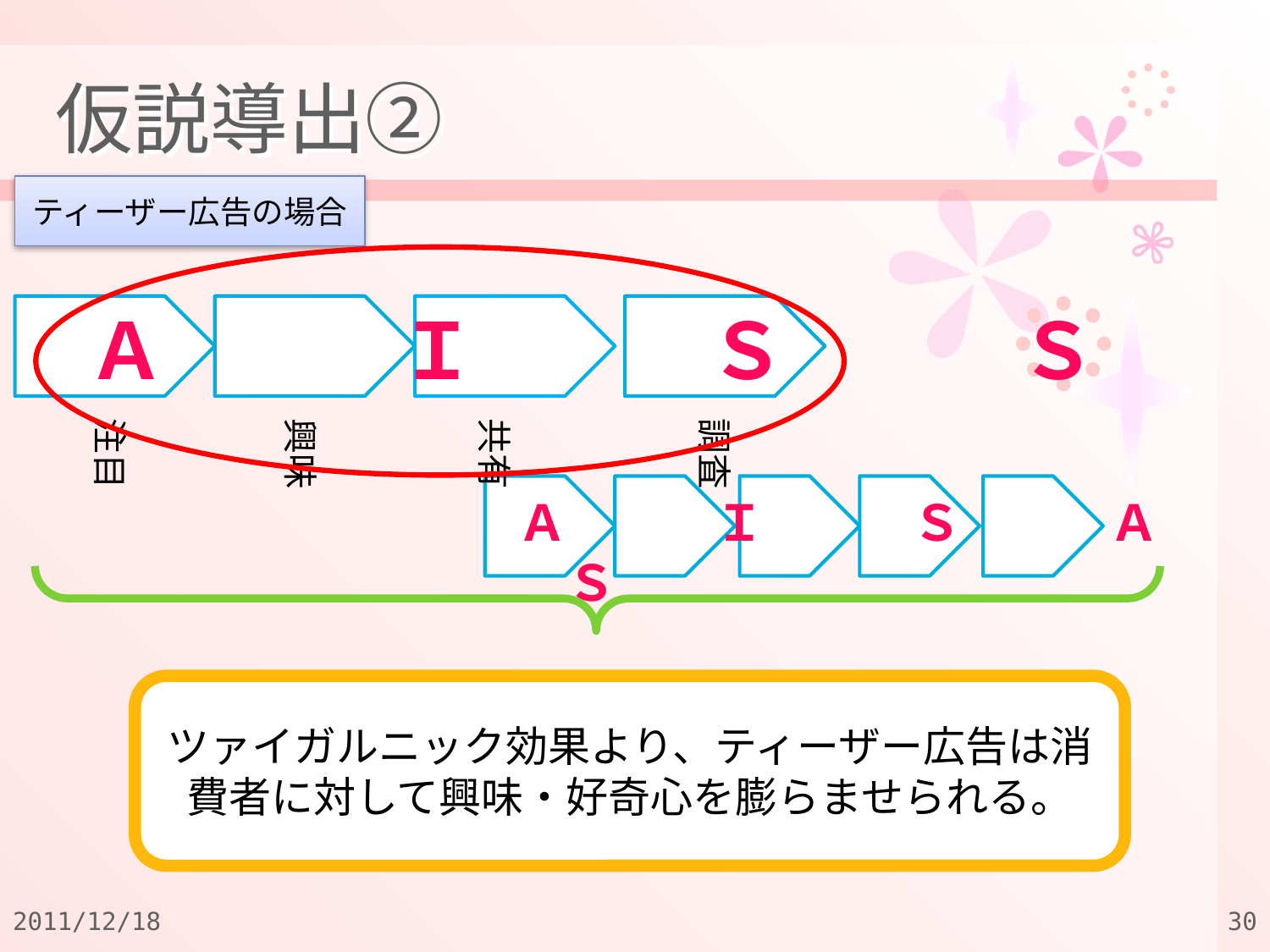

# 仮説導出②
ティーザー広告の場合

Ａ　　　Ｉ　　　Ｓ　　　Ｓ

注目
興味
共有
調査

Ａ　　　Ｉ　　　Ｓ　　　Ａ　　Ｓ
ツァイガルニック効果より、ティーザー広告は消費者に対して興味・好奇心を膨らませられる。
2011/12/18
30